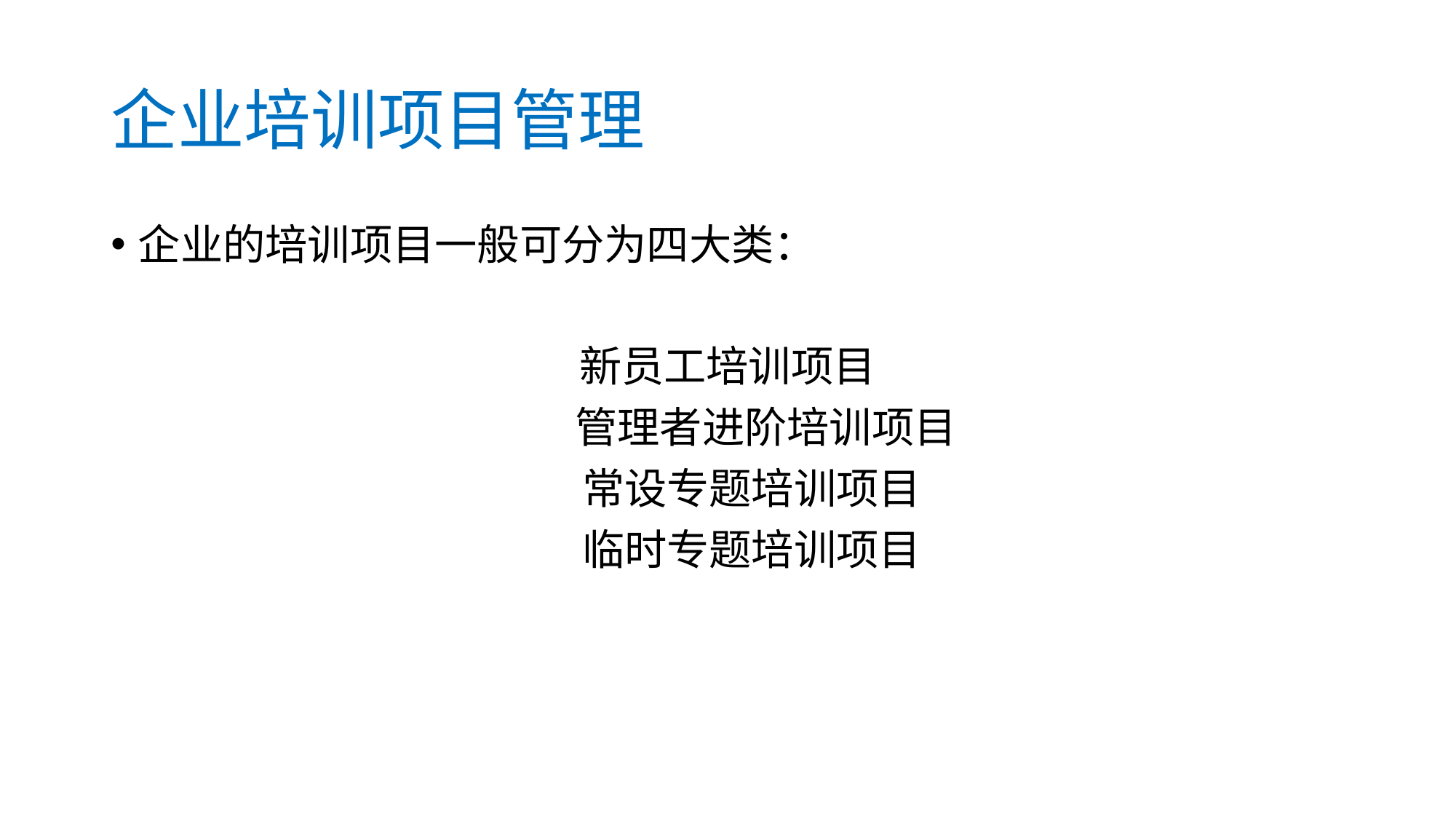

# 企业培训项目管理
企业的培训项目一般可分为四大类：

新员工培训项目
       管理者进阶培训项目
    常设专题培训项目
    临时专题培训项目